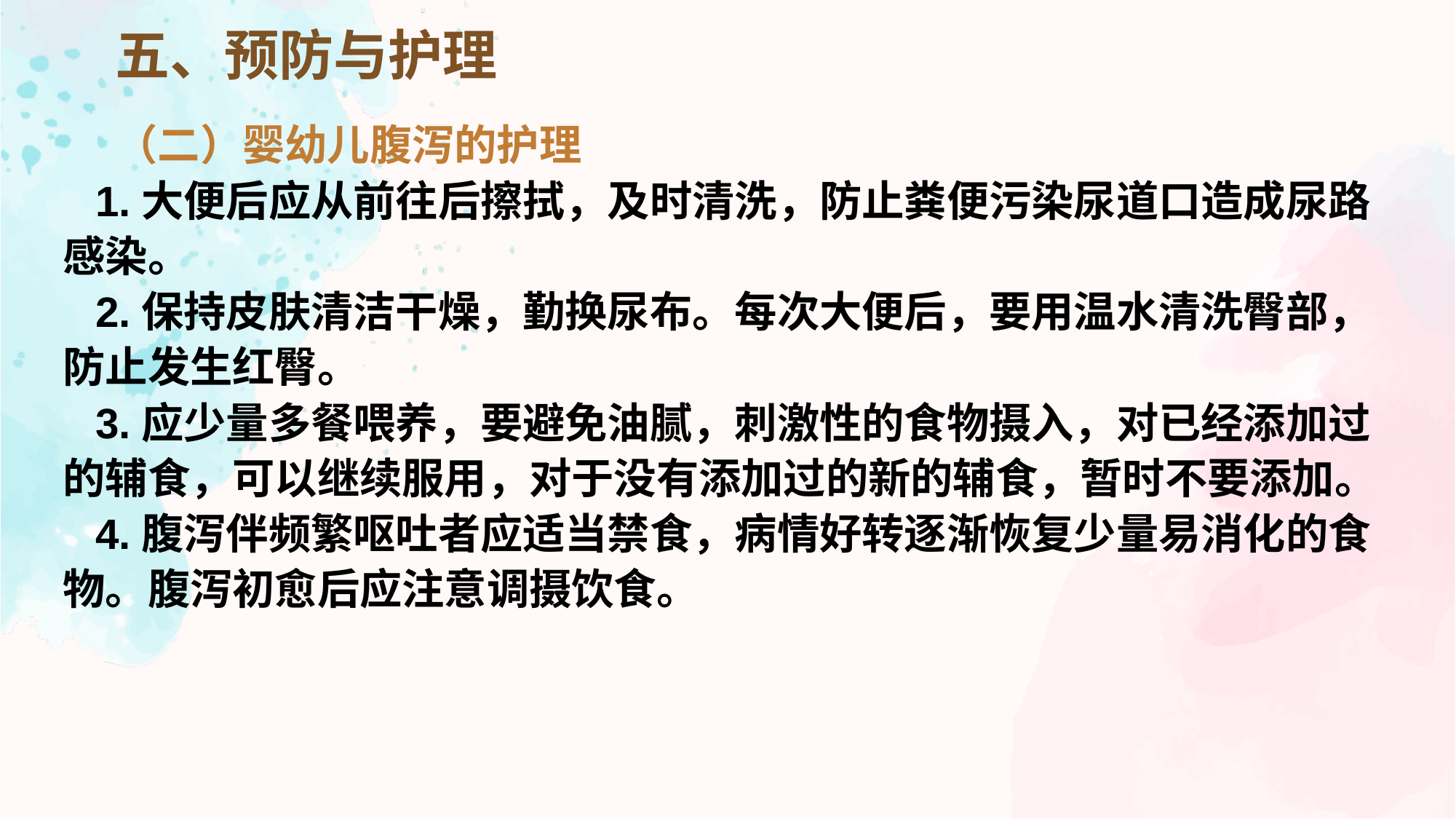

五、预防与护理
 （二）婴幼儿腹泻的护理
1.大便后应从前往后擦拭，及时清洗，防止粪便污染尿道口造成尿路感染。
2.保持皮肤清洁干燥，勤换尿布。每次大便后，要用温水清洗臀部，防止发生红臀。
3.应少量多餐喂养，要避免油腻，刺激性的食物摄入，对已经添加过的辅食，可以继续服用，对于没有添加过的新的辅食，暂时不要添加。
4.腹泻伴频繁呕吐者应适当禁食，病情好转逐渐恢复少量易消化的食物。腹泻初愈后应注意调摄饮食。